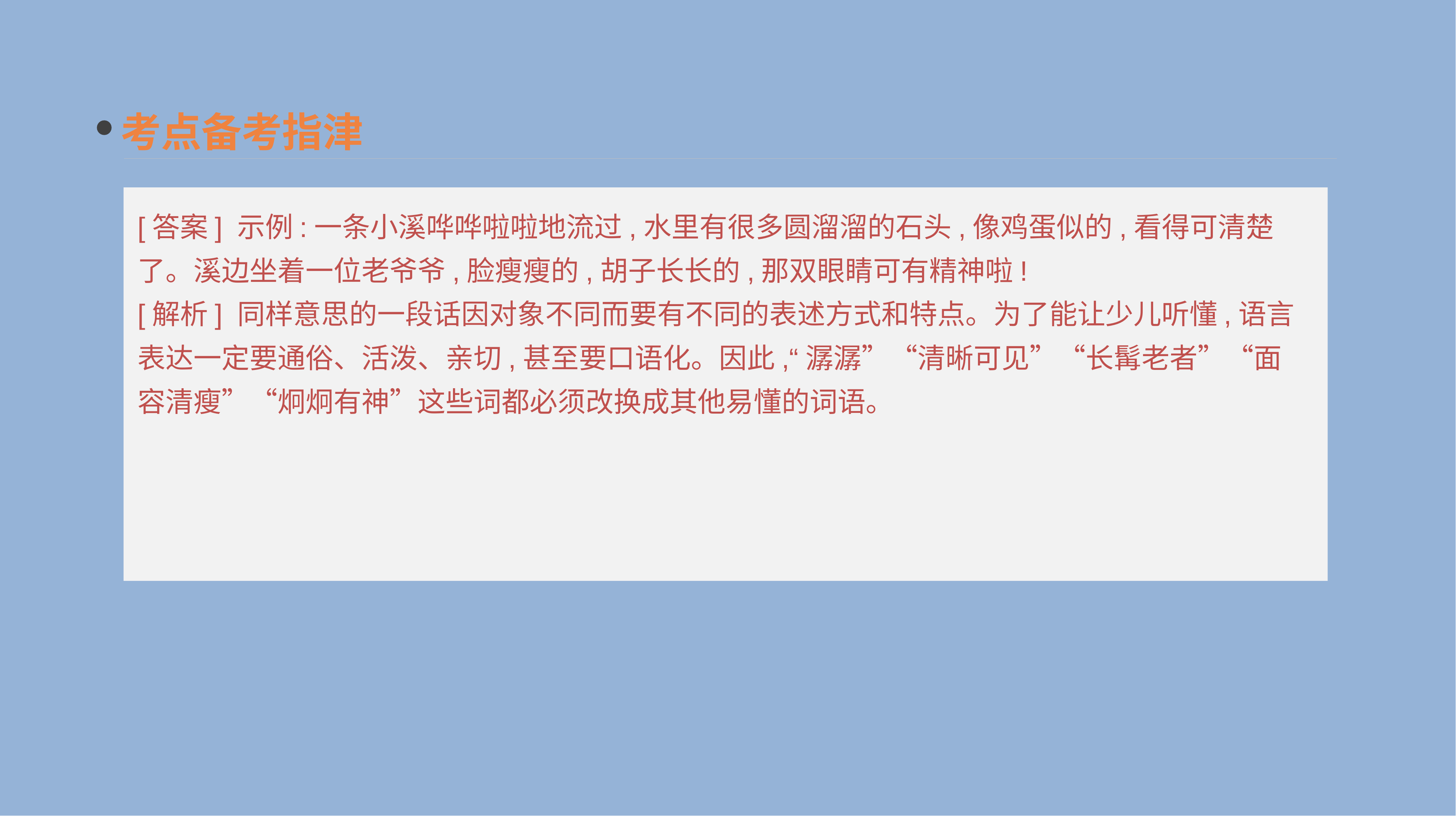

考点备考指津

[答案] 示例:一条小溪哗哗啦啦地流过,水里有很多圆溜溜的石头,像鸡蛋似的,看得可清楚了。溪边坐着一位老爷爷,脸瘦瘦的,胡子长长的,那双眼睛可有精神啦!
[解析] 同样意思的一段话因对象不同而要有不同的表述方式和特点。为了能让少儿听懂,语言表达一定要通俗、活泼、亲切,甚至要口语化。因此,“潺潺”“清晰可见”“长髯老者”“面容清瘦”“炯炯有神”这些词都必须改换成其他易懂的词语。